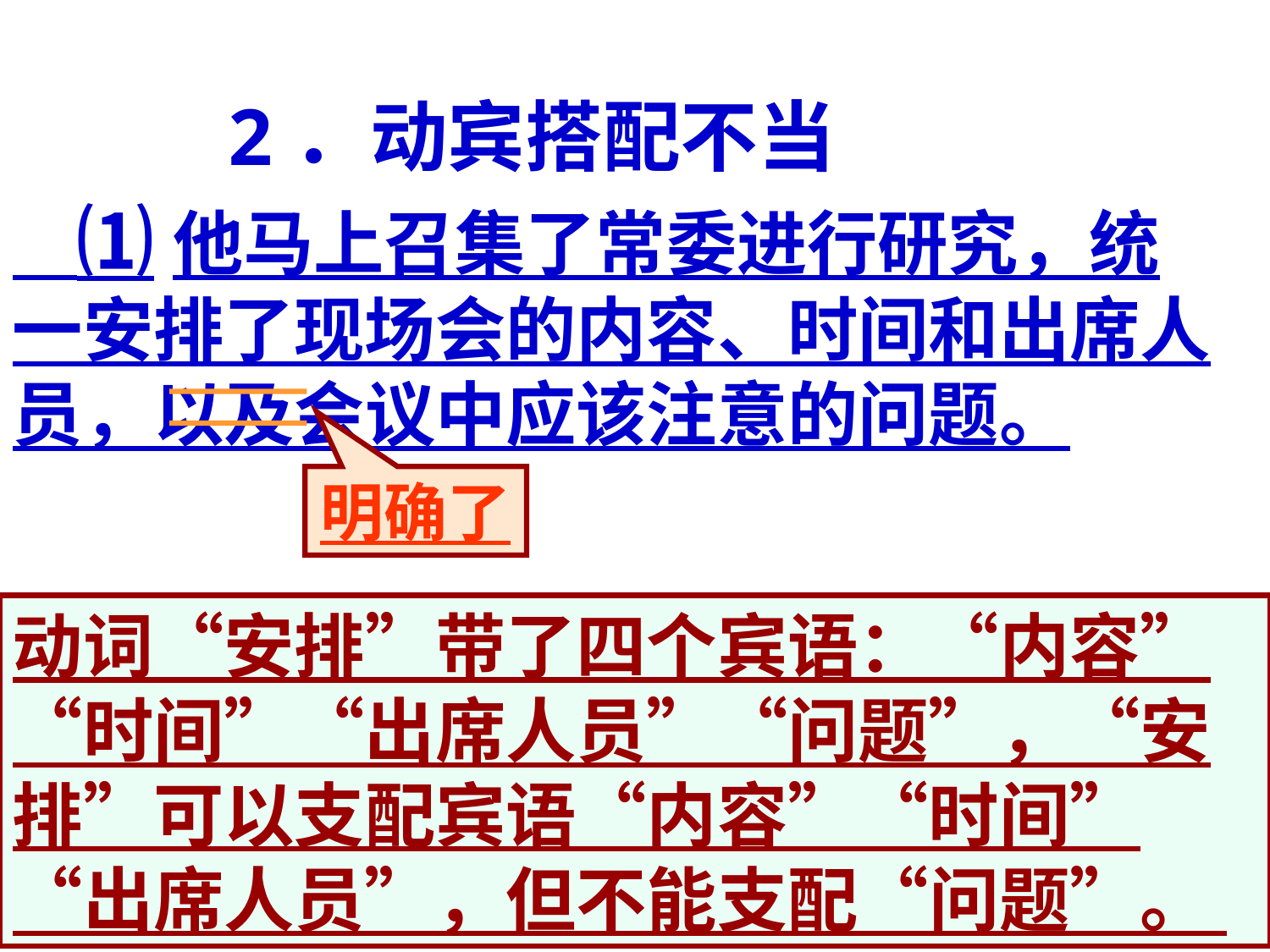

# 2．动宾搭配不当
    ⑴他马上召集了常委进行研究，统一安排了现场会的内容、时间和出席人员，以及会议中应该注意的问题。

明确了

动词“安排”带了四个宾语：“内容”“时间”“出席人员”“问题”，“安排”可以支配宾语“内容”“时间”“出席人员”，但不能支配“问题”。